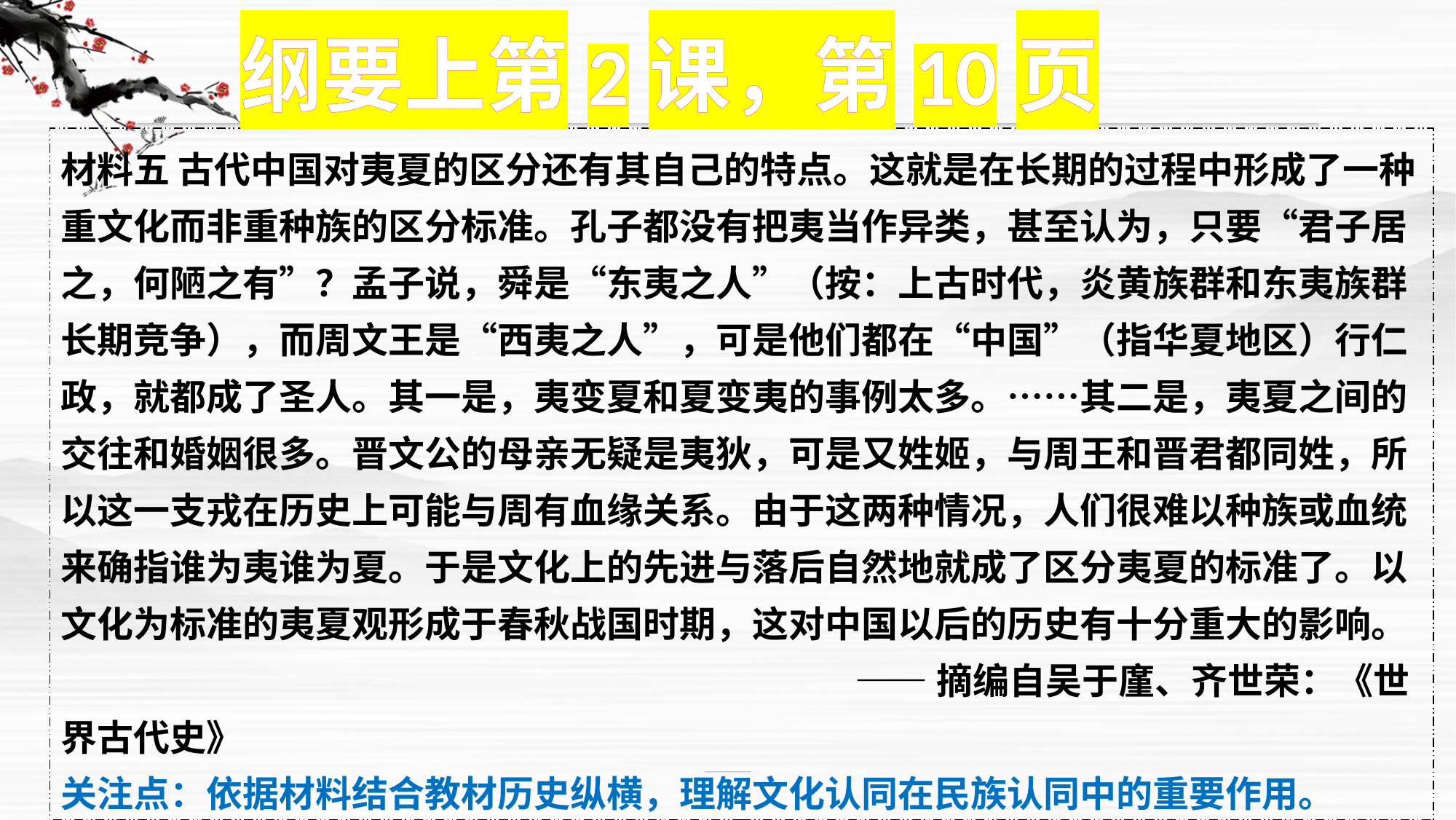

纲要上第2课，第10页
材料五 古代中国对夷夏的区分还有其自己的特点。这就是在长期的过程中形成了一种重文化而非重种族的区分标准。孔子都没有把夷当作异类，甚至认为，只要“君子居之，何陋之有”？孟子说，舜是“东夷之人”（按：上古时代，炎黄族群和东夷族群长期竞争），而周文王是“西夷之人”，可是他们都在“中国”（指华夏地区）行仁政，就都成了圣人。其一是，夷变夏和夏变夷的事例太多。……其二是，夷夏之间的交往和婚姻很多。晋文公的母亲无疑是夷狄，可是又姓姬，与周王和晋君都同姓，所以这一支戎在历史上可能与周有血缘关系。由于这两种情况，人们很难以种族或血统来确指谁为夷谁为夏。于是文化上的先进与落后自然地就成了区分夷夏的标准了。以文化为标准的夷夏观形成于春秋战国时期，这对中国以后的历史有十分重大的影响。
                                                                                                 ——摘编自吴于廑、齐世荣：《世界古代史》
关注点：依据材料结合教材历史纵横，理解文化认同在民族认同中的重要作用。